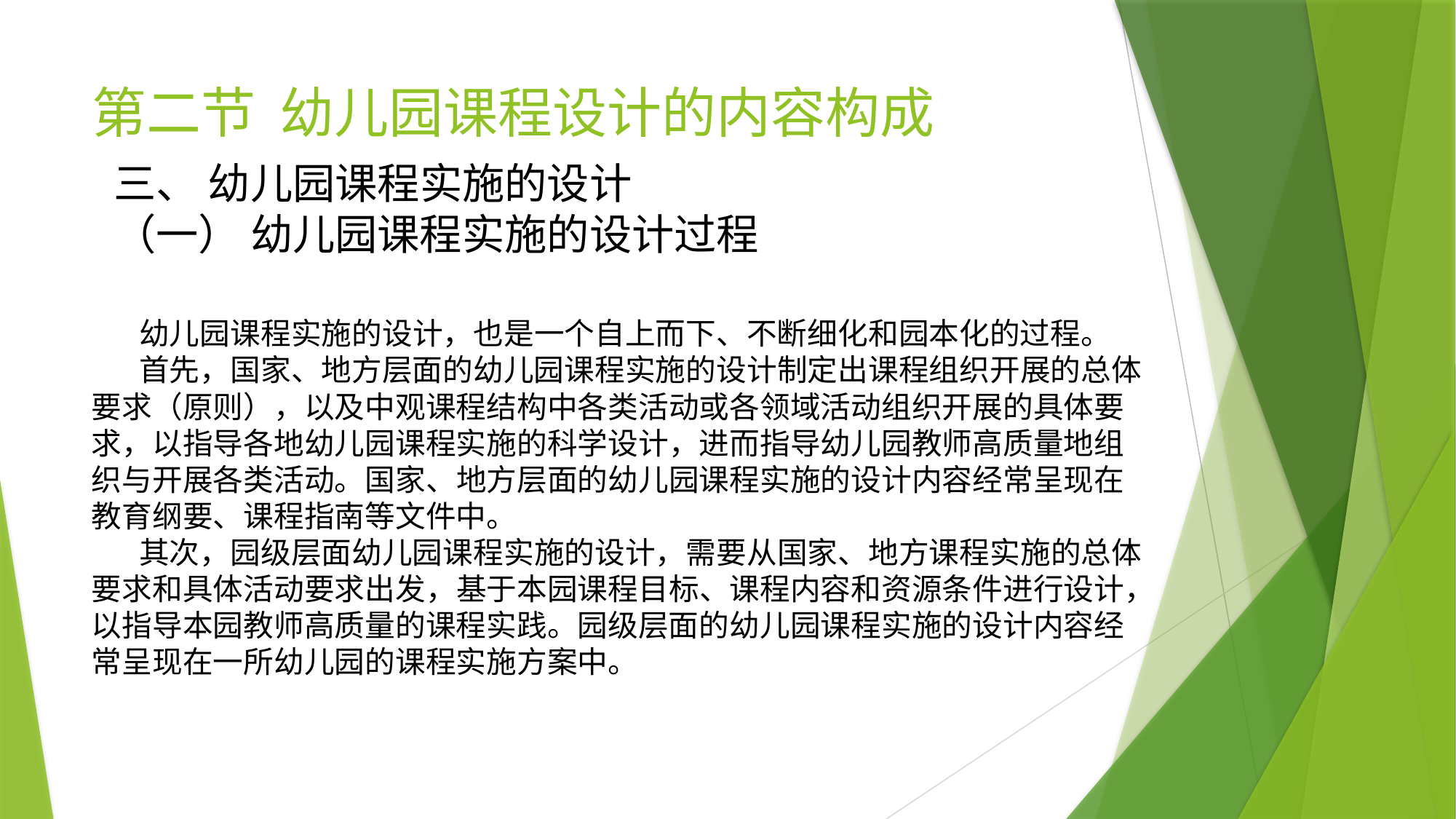

# 第二节  幼儿园课程设计的内容构成
三、 幼儿园课程实施的设计
（一） 幼儿园课程实施的设计过程
      幼儿园课程实施的设计，也是一个自上而下、不断细化和园本化的过程。
      首先，国家、地方层面的幼儿园课程实施的设计制定出课程组织开展的总体要求（原则），以及中观课程结构中各类活动或各领域活动组织开展的具体要求，以指导各地幼儿园课程实施的科学设计，进而指导幼儿园教师高质量地组织与开展各类活动。国家、地方层面的幼儿园课程实施的设计内容经常呈现在教育纲要、课程指南等文件中。
      其次，园级层面幼儿园课程实施的设计，需要从国家、地方课程实施的总体要求和具体活动要求出发，基于本园课程目标、课程内容和资源条件进行设计，以指导本园教师高质量的课程实践。园级层面的幼儿园课程实施的设计内容经常呈现在一所幼儿园的课程实施方案中。